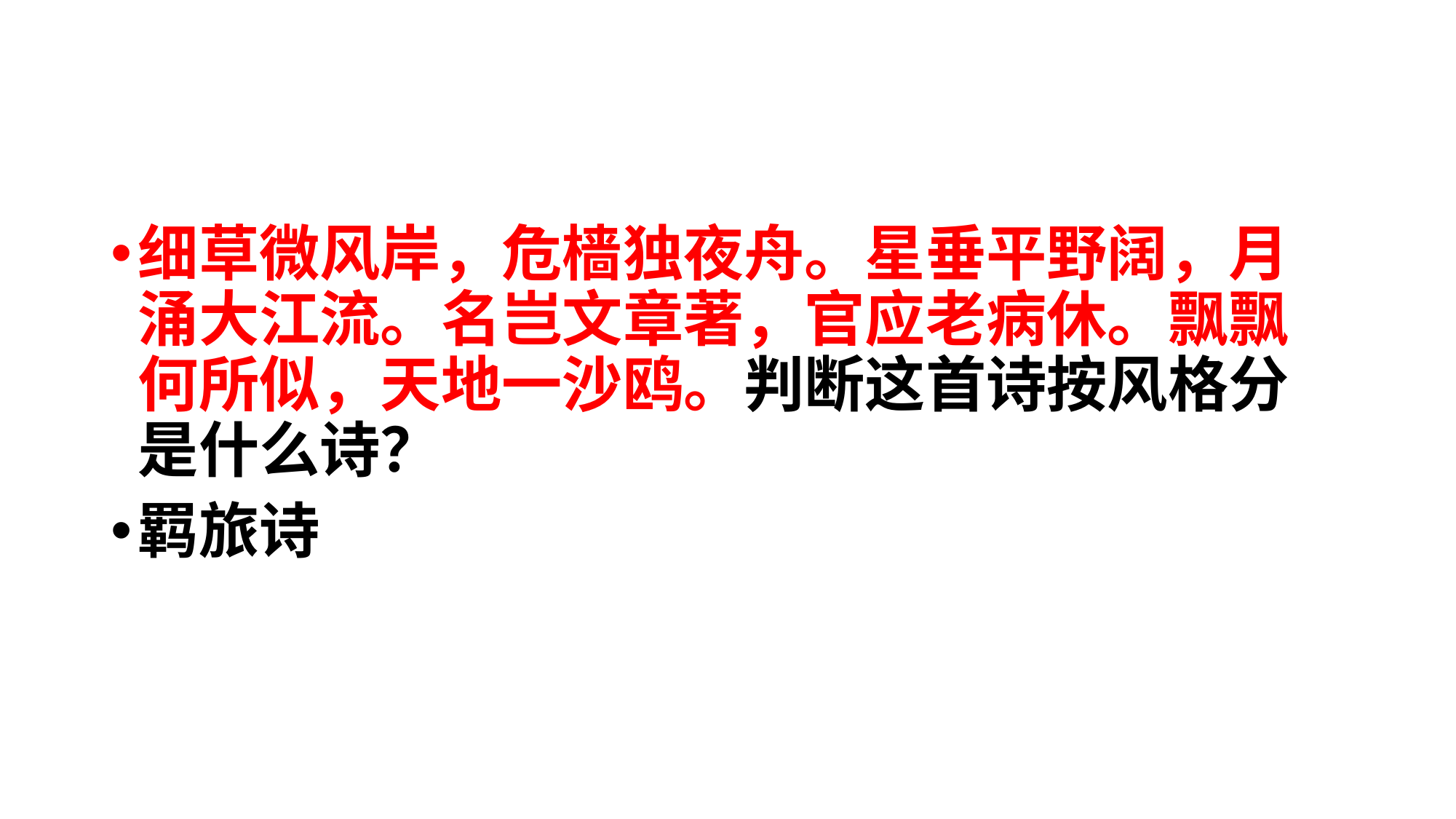

#
细草微风岸，危樯独夜舟。星垂平野阔，月涌大江流。名岂文章著，官应老病休。飘飘何所似，天地一沙鸥。判断这首诗按风格分是什么诗？
羁旅诗